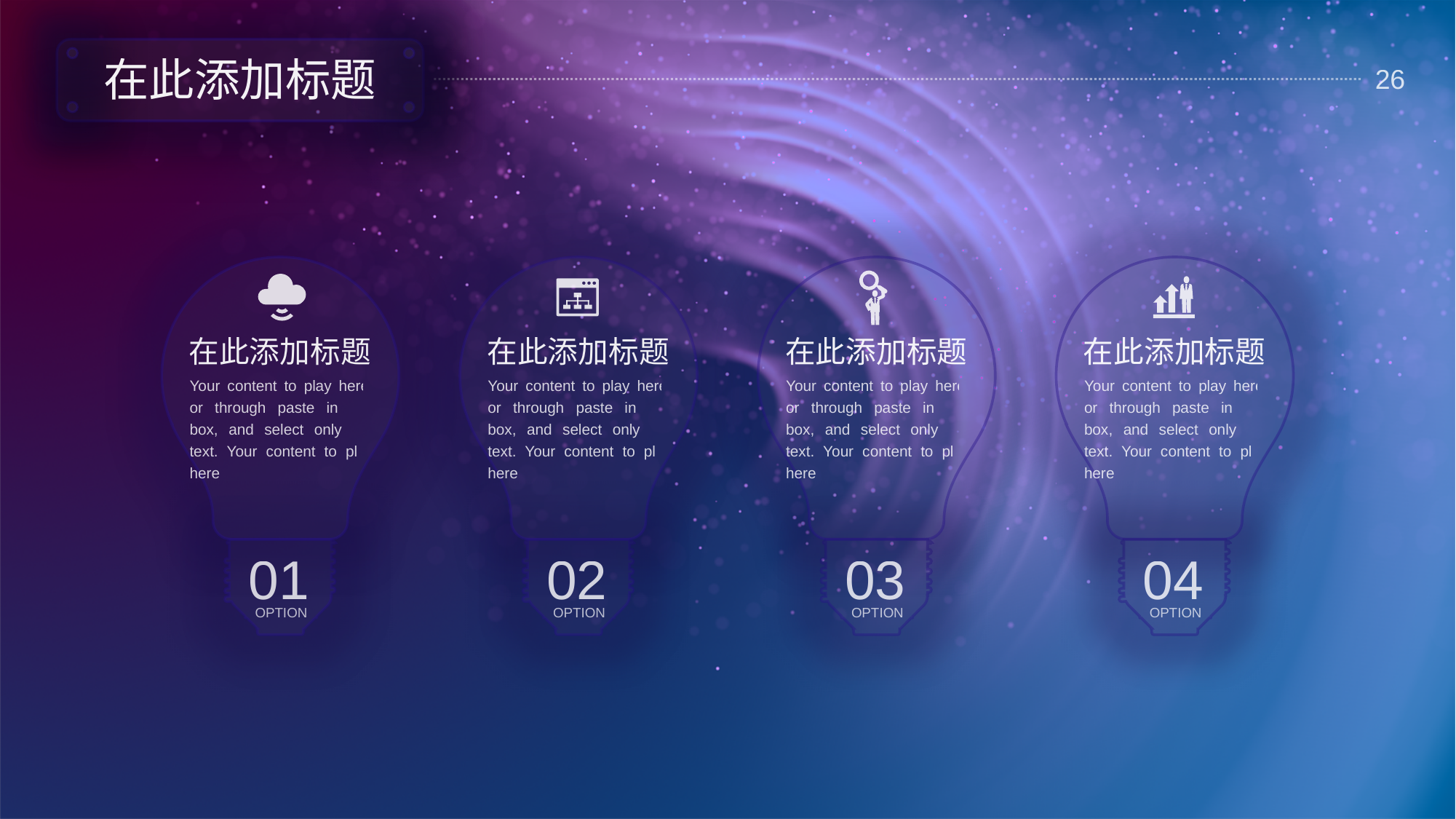

在此添加标题

在此添加标题
Your content to play here, or through paste in this box, and select only the text. Your content to play here
01
OPTION

在此添加标题
Your content to play here, or through paste in this box, and select only the text. Your content to play here
02
OPTION

在此添加标题
Your content to play here, or through paste in this box, and select only the text. Your content to play here
03
OPTION

在此添加标题
Your content to play here, or through paste in this box, and select only the text. Your content to play here
04
OPTION